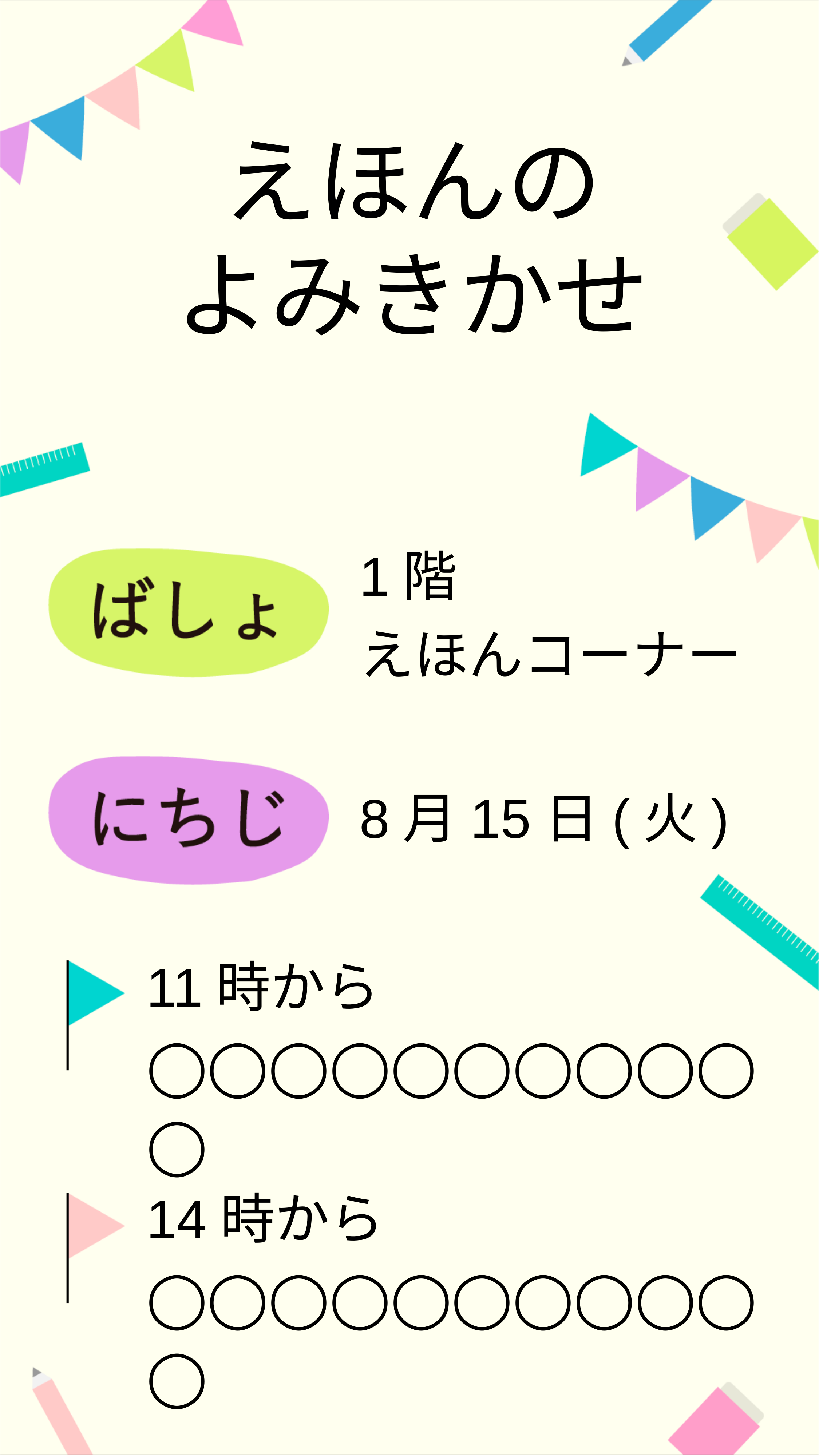

えほんの
よみきかせ
1階
えほんコーナー
8月15日(火)
11時から
◯◯◯◯◯◯◯◯◯◯◯
14時から
◯◯◯◯◯◯◯◯◯◯◯